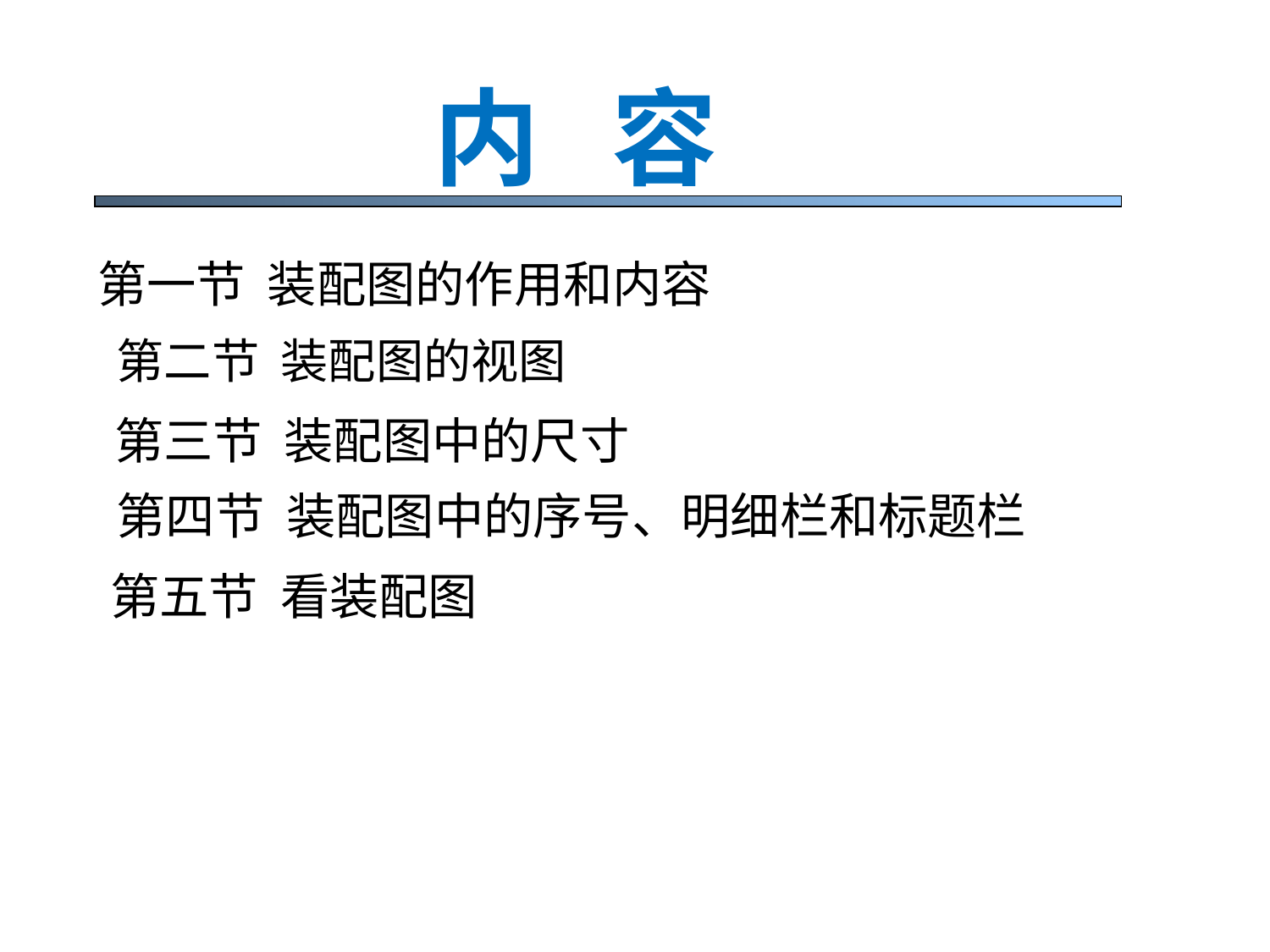

内   容

第一节  装配图的作用和内容
第二节  装配图的视图

第三节  装配图中的尺寸

第四节  装配图中的序号、明细栏和标题栏

第五节  看装配图